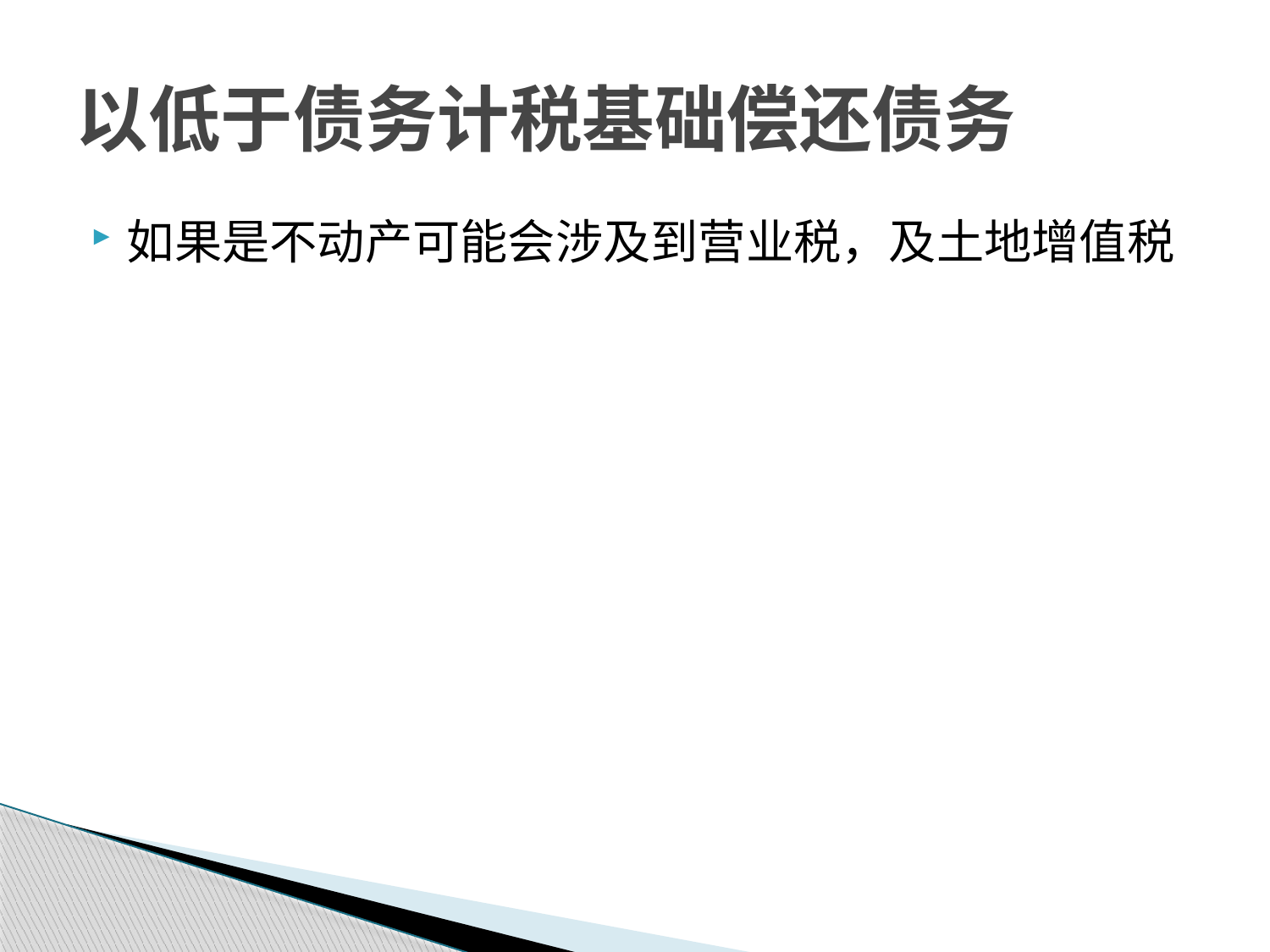

# 以低于债务计税基础偿还债务
如果是不动产可能会涉及到营业税，及土地增值税